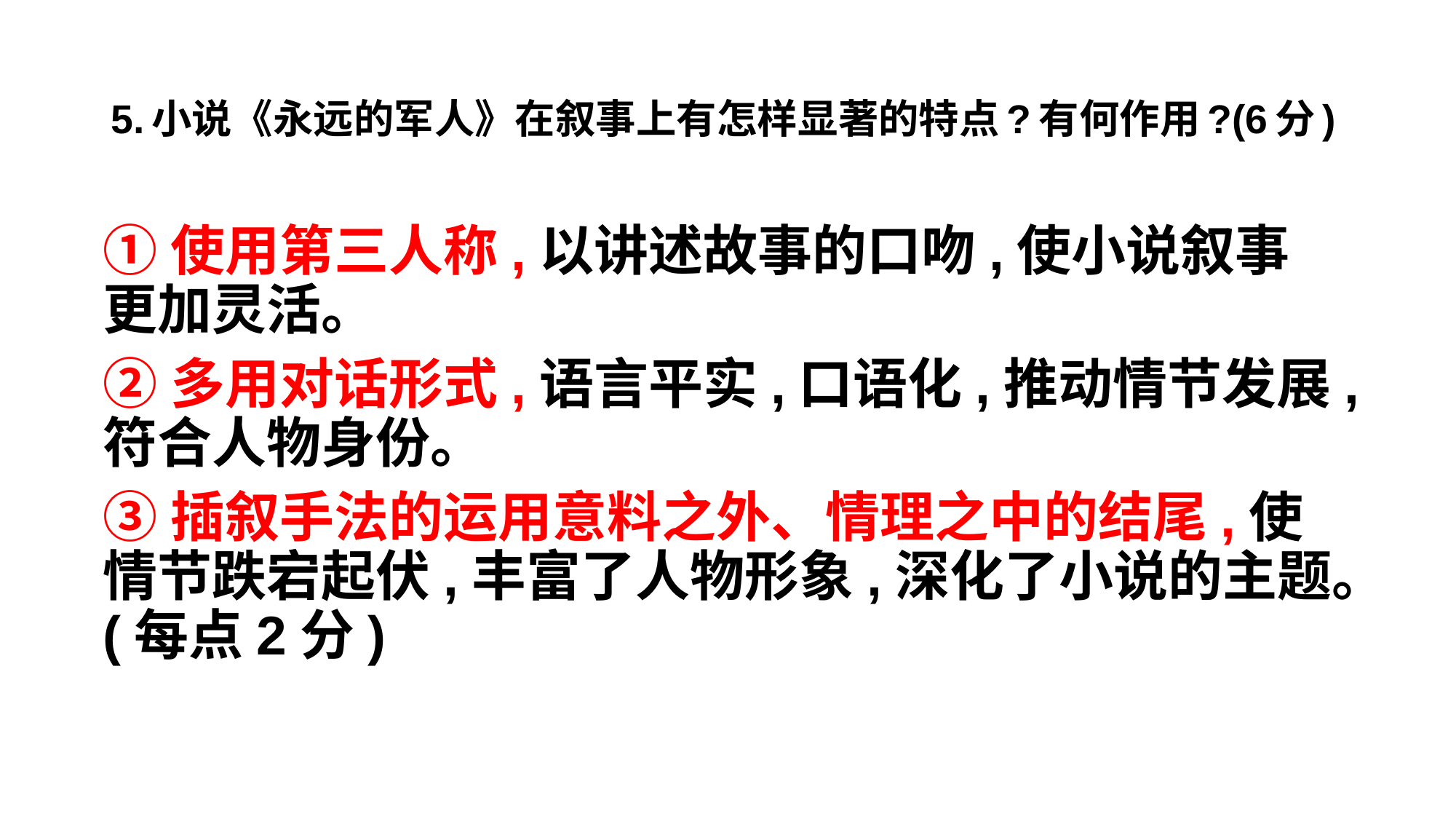

# 5.小说《永远的军人》在叙事上有怎样显著的特点?有何作用?(6分)
①使用第三人称,以讲述故事的口吻,使小说叙事更加灵活。
②多用对话形式,语言平实,口语化,推动情节发展,符合人物身份。
③插叙手法的运用意料之外、情理之中的结尾,使情节跌宕起伏,丰富了人物形象,深化了小说的主题。(每点2分)